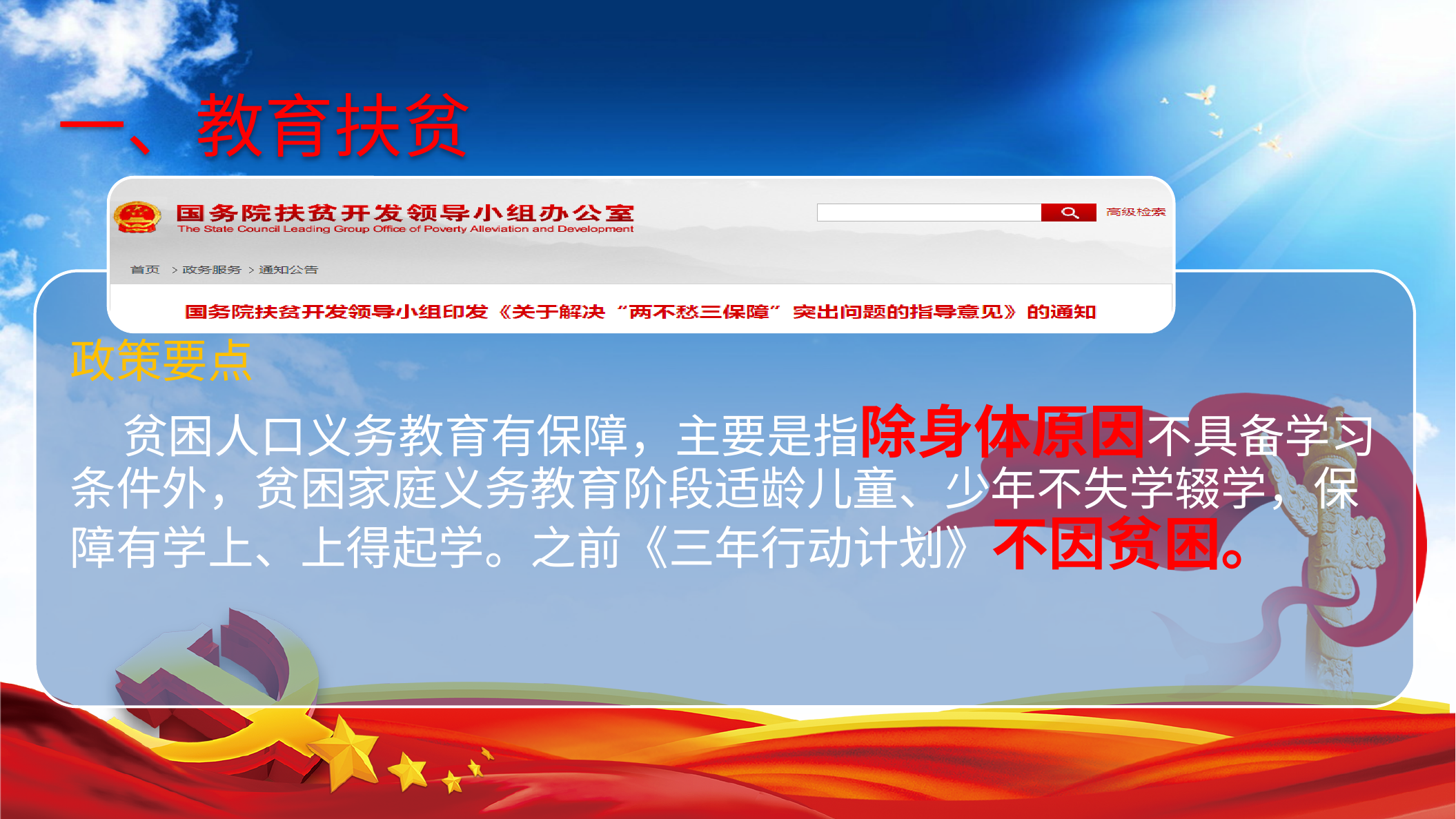

一、教育扶贫

政策要点
    贫困人口义务教育有保障，主要是指除身体原因不具备学习条件外，贫困家庭义务教育阶段适龄儿童、少年不失学辍学，保障有学上、上得起学。之前《三年行动计划》不因贫困。